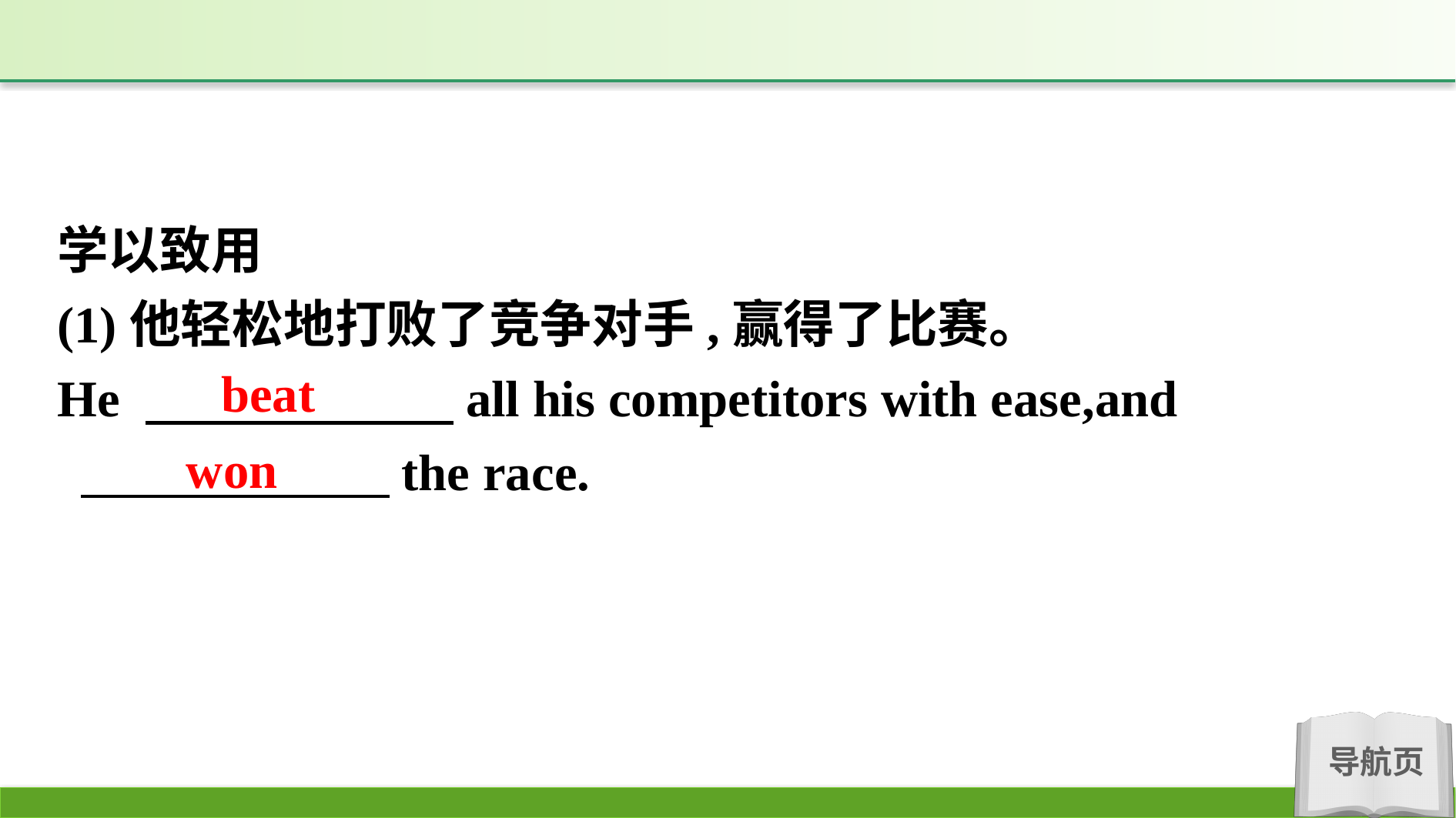

学以致用
(1)他轻松地打败了竞争对手,赢得了比赛。
He 　　　　　　all his competitors with ease,and
 　　　　　　the race.
beat
won